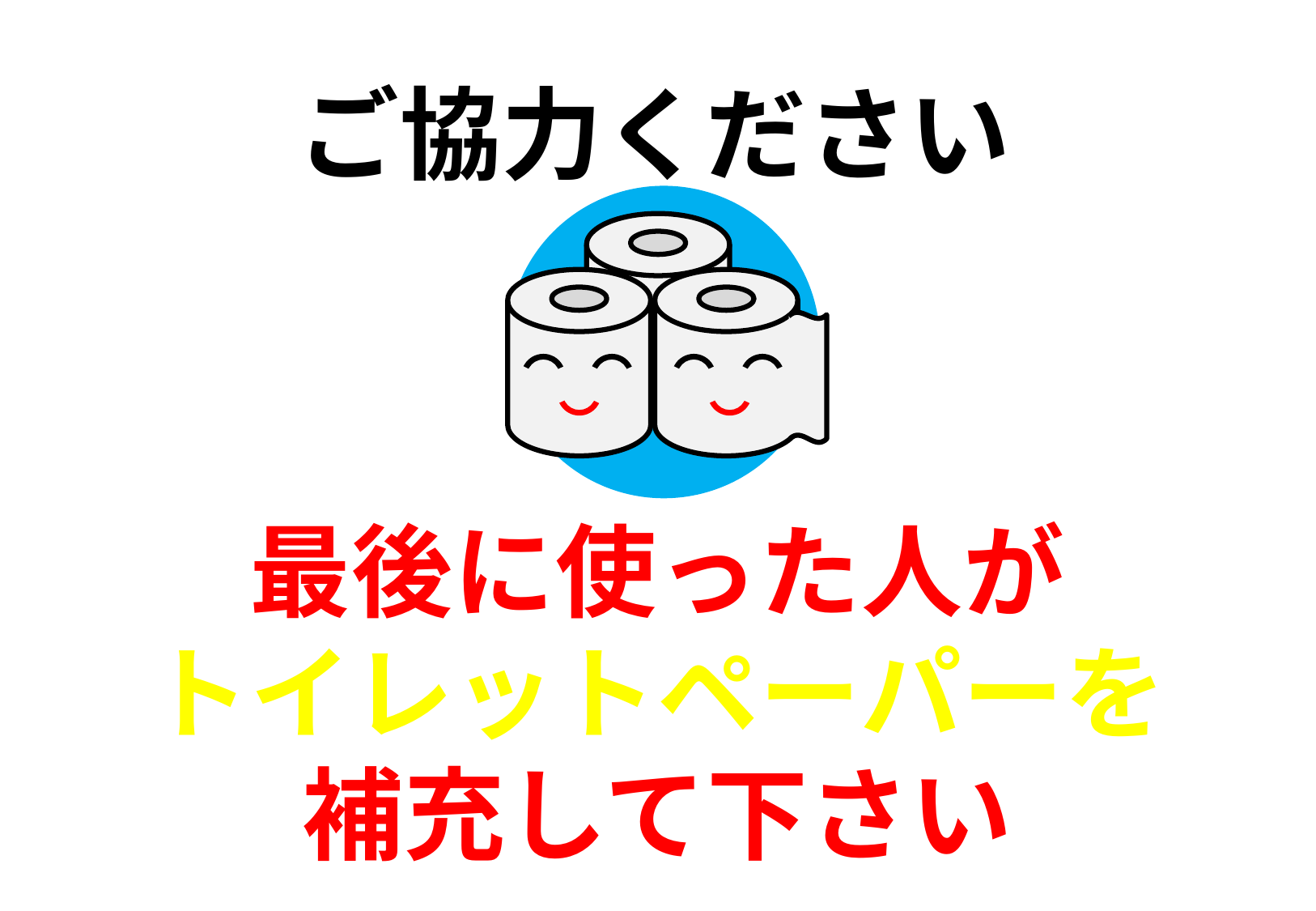

ご協力ください

最後に使った人が
トイレットペーパーを
補充して下さい